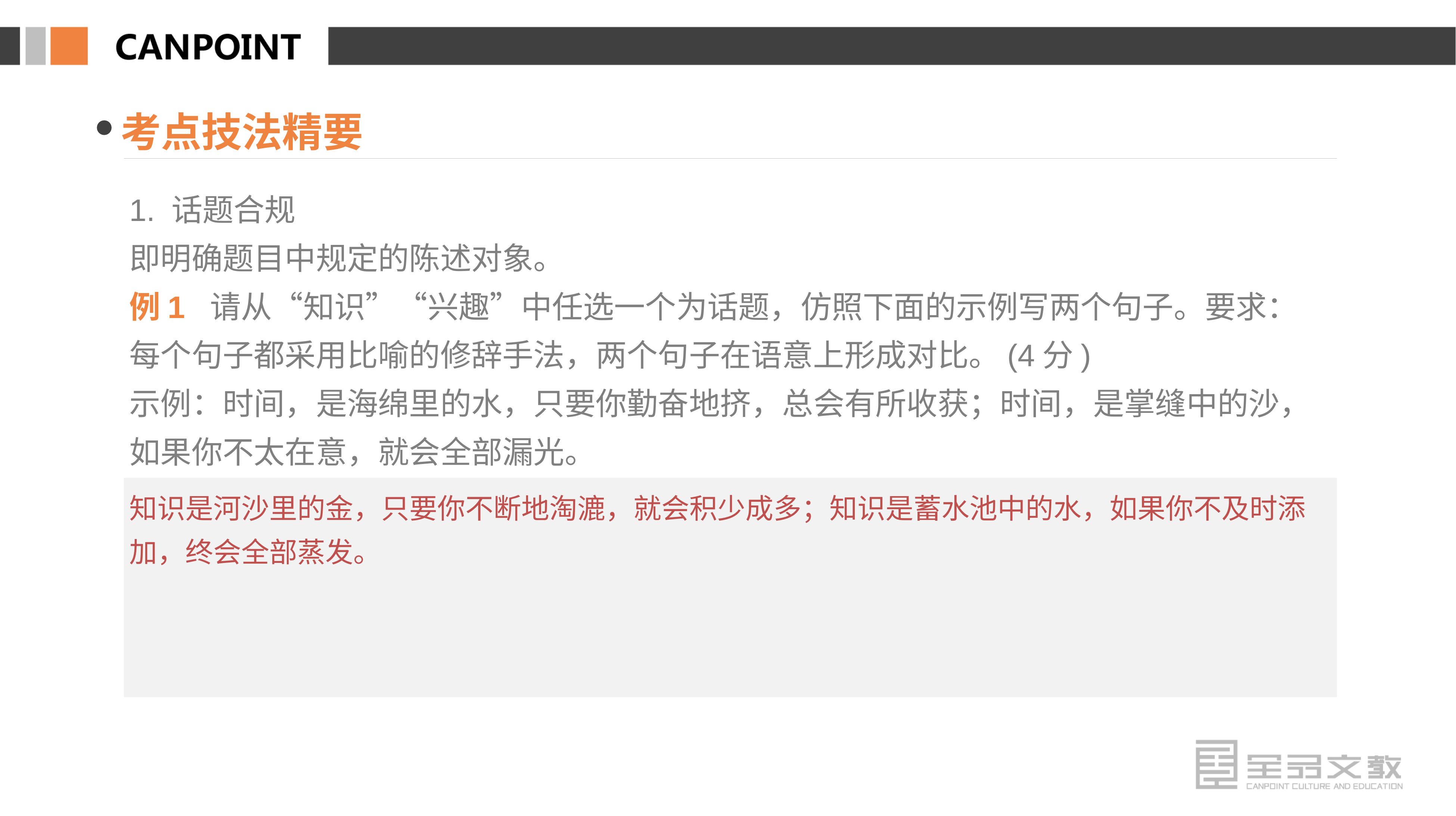

考点技法精要

1. 话题合规
即明确题目中规定的陈述对象。
例1  请从“知识”“兴趣”中任选一个为话题，仿照下面的示例写两个句子。要求：每个句子都采用比喻的修辞手法，两个句子在语意上形成对比。(4分)
示例：时间，是海绵里的水，只要你勤奋地挤，总会有所收获；时间，是掌缝中的沙，如果你不太在意，就会全部漏光。

知识是河沙里的金，只要你不断地淘漉，就会积少成多；知识是蓄水池中的水，如果你不及时添加，终会全部蒸发。